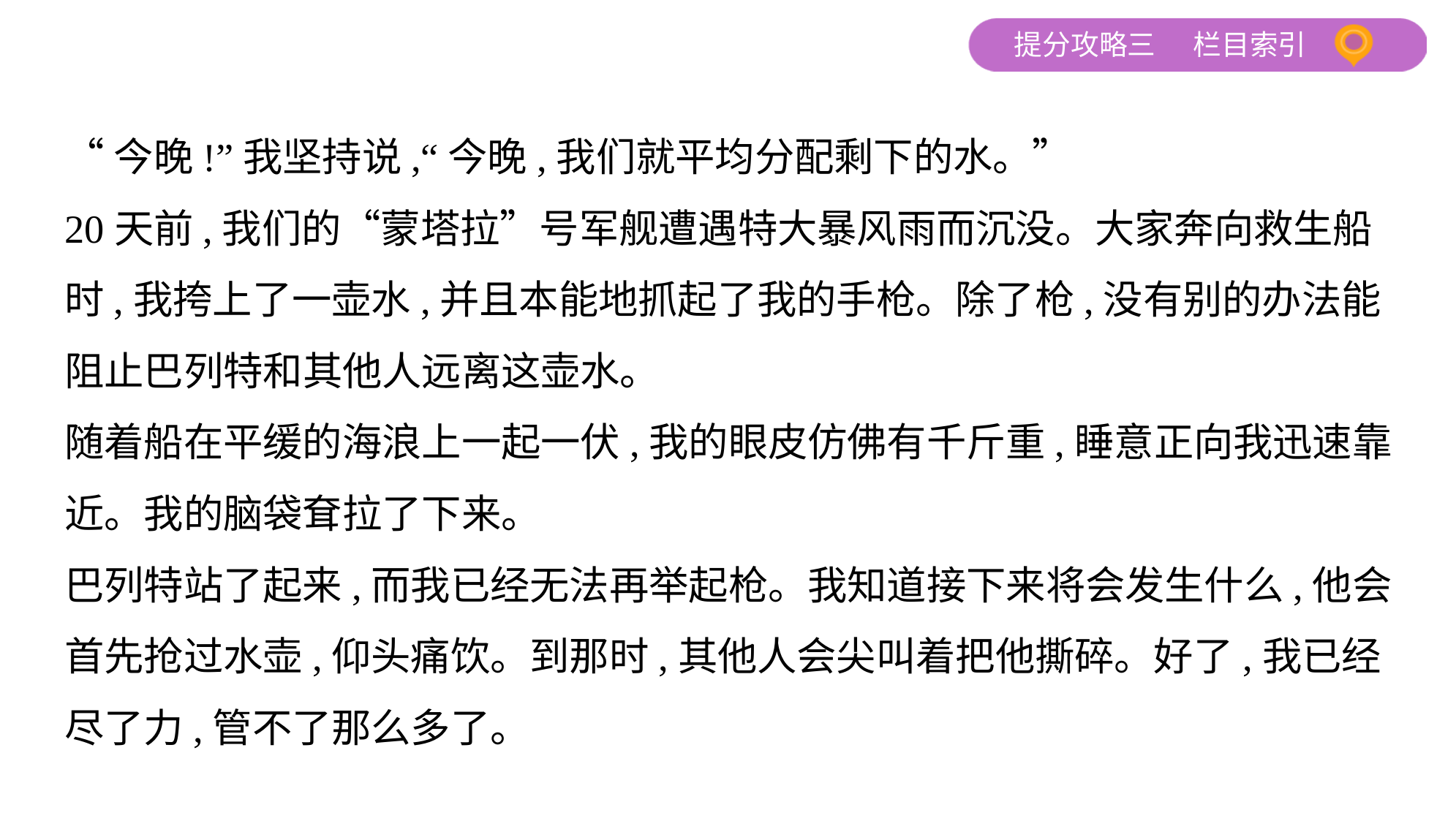

“今晚!”我坚持说,“今晚,我们就平均分配剩下的水。”
20天前,我们的“蒙塔拉”号军舰遭遇特大暴风雨而沉没。大家奔向救生船
时,我挎上了一壶水,并且本能地抓起了我的手枪。除了枪,没有别的办法能
阻止巴列特和其他人远离这壶水。
随着船在平缓的海浪上一起一伏,我的眼皮仿佛有千斤重,睡意正向我迅速靠
近。我的脑袋耷拉了下来。
巴列特站了起来,而我已经无法再举起枪。我知道接下来将会发生什么,他会
首先抢过水壶,仰头痛饮。到那时,其他人会尖叫着把他撕碎。好了,我已经
尽了力,管不了那么多了。